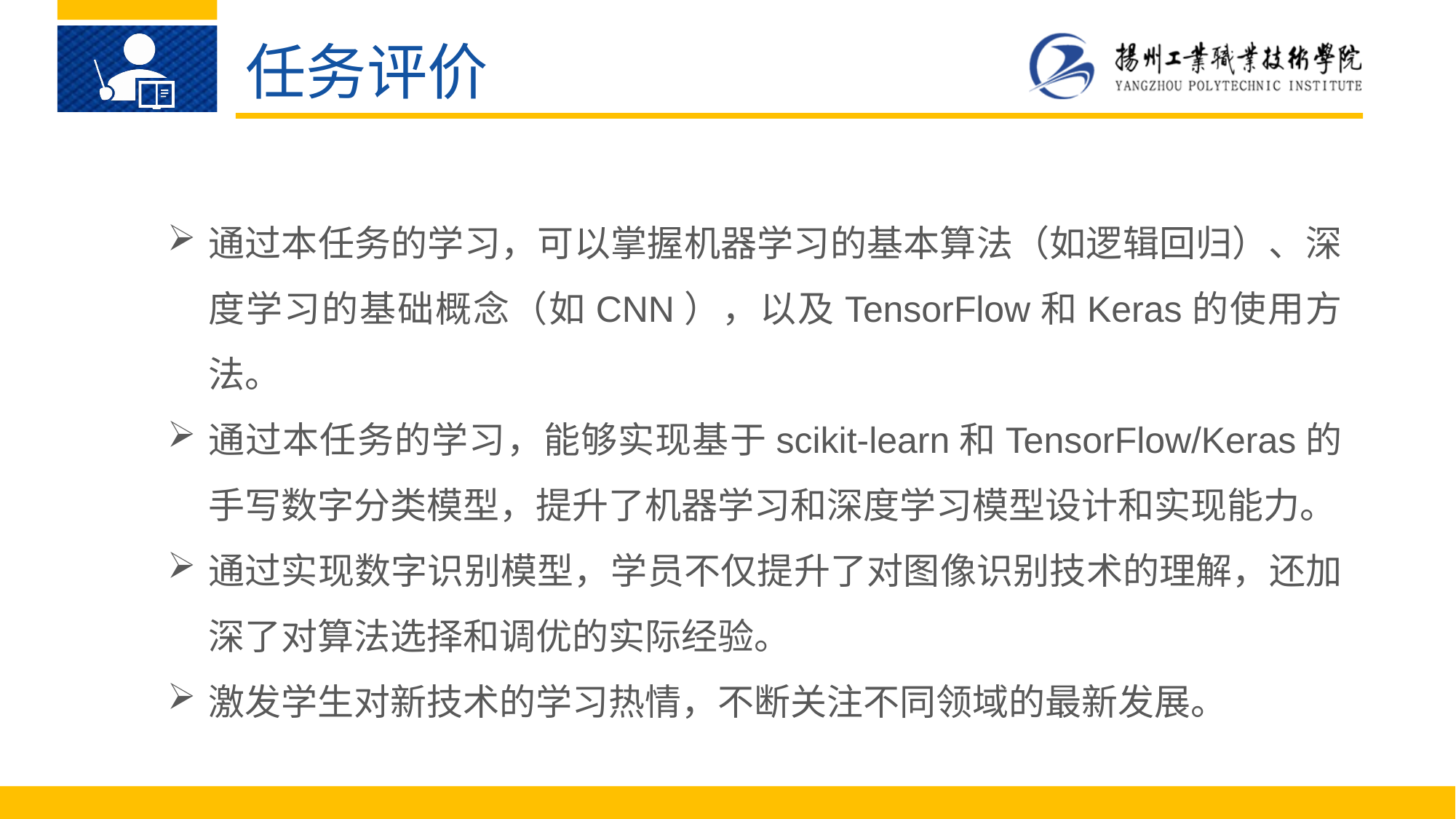

任务评价
通过本任务的学习，可以掌握机器学习的基本算法（如逻辑回归）、深度学习的基础概念（如CNN），以及TensorFlow和Keras的使用方法。
通过本任务的学习，能够实现基于scikit-learn和TensorFlow/Keras的手写数字分类模型，提升了机器学习和深度学习模型设计和实现能力。
通过实现数字识别模型，学员不仅提升了对图像识别技术的理解，还加深了对算法选择和调优的实际经验。
激发学生对新技术的学习热情，不断关注不同领域的最新发展。